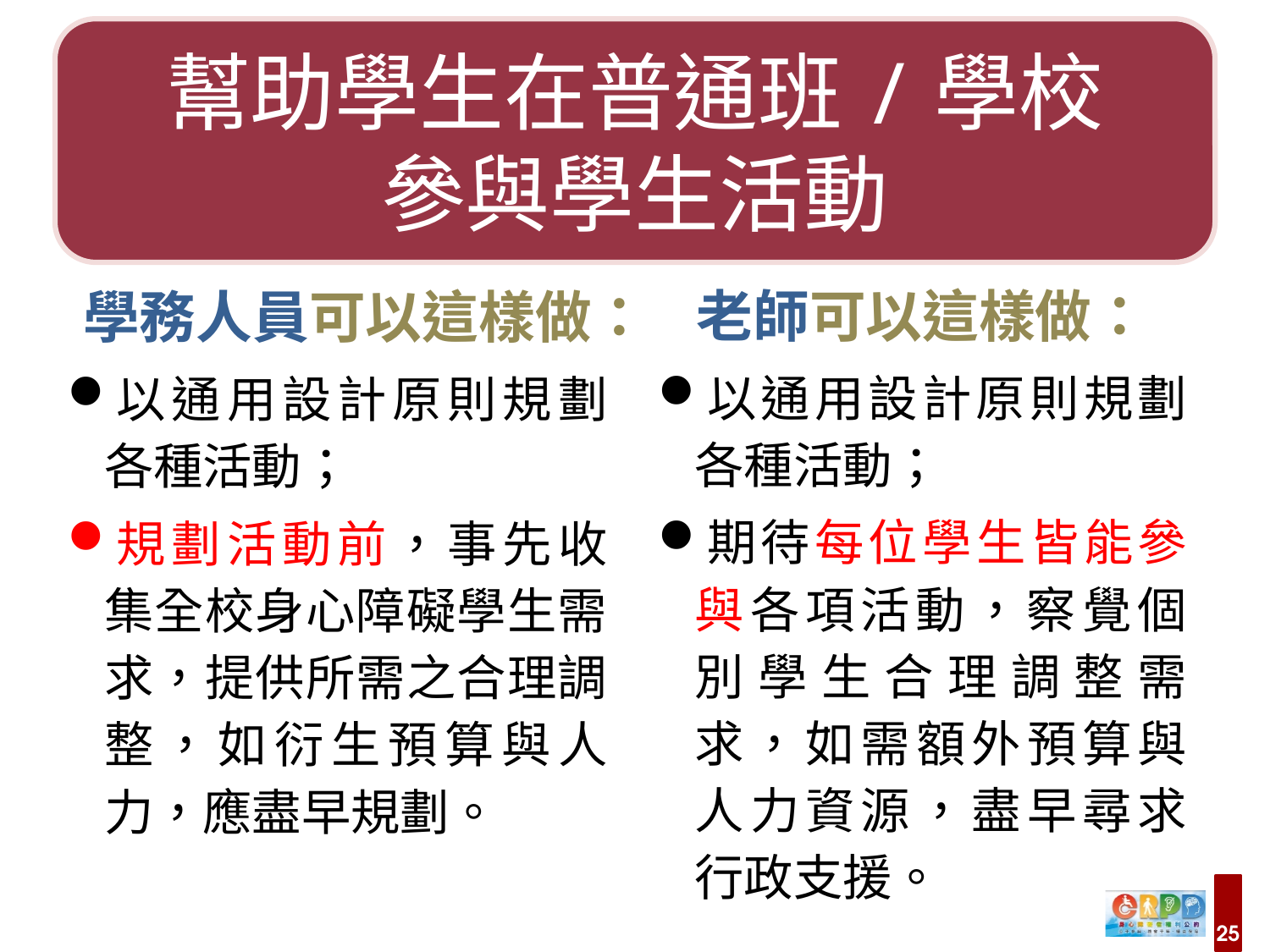

幫助學生在普通班/學校
參與學生活動
學務人員可以這樣做：
以通用設計原則規劃各種活動；
規劃活動前，事先收集全校身心障礙學生需求，提供所需之合理調整，如衍生預算與人力，應盡早規劃。
老師可以這樣做：
以通用設計原則規劃各種活動；
期待每位學生皆能參與各項活動，察覺個別學生合理調整需求，如需額外預算與人力資源，盡早尋求行政支援。
25